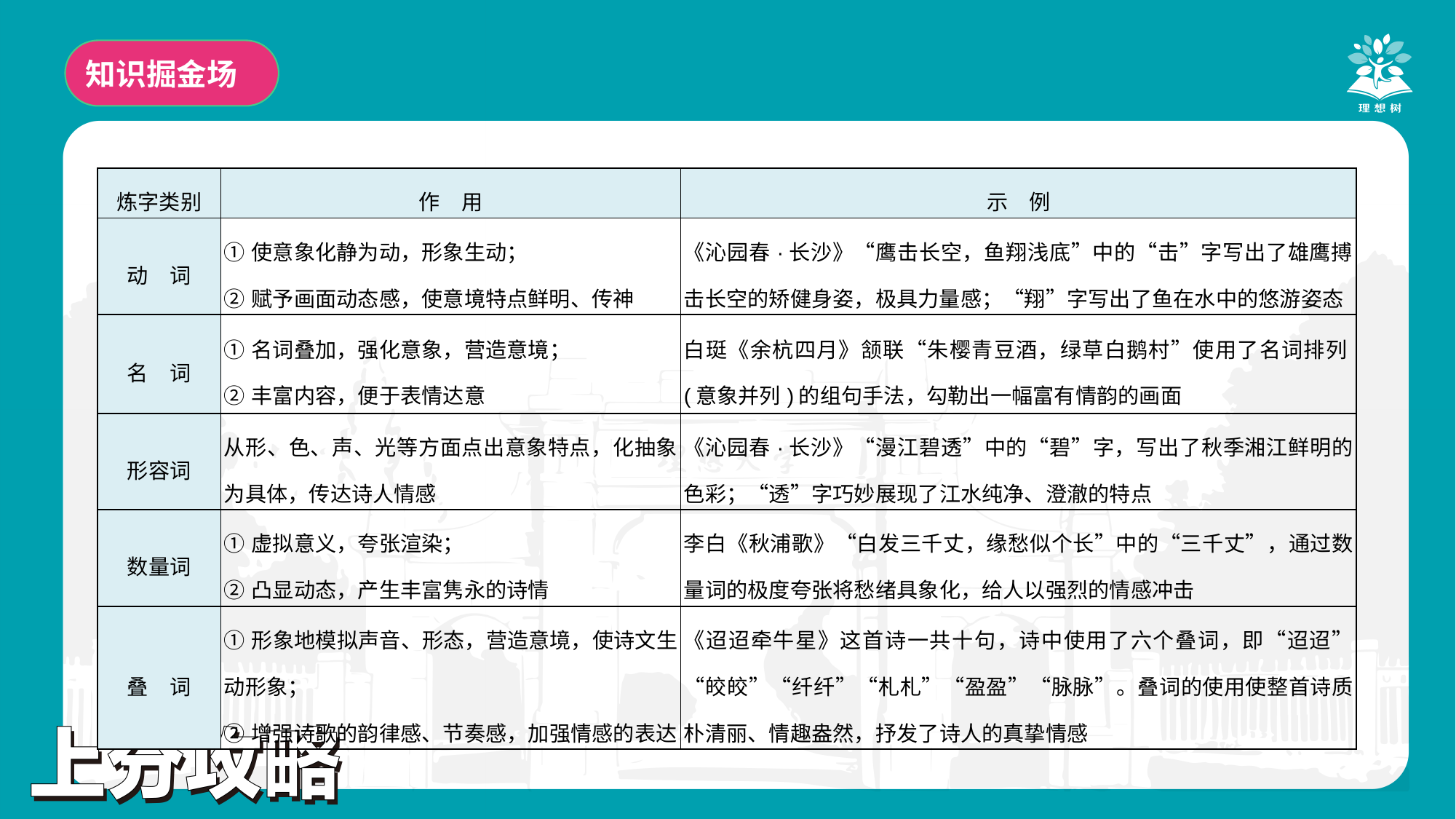

知识掘金场
| 炼字类别 | 作　用 | 示　例 |
| --- | --- | --- |
| 动　词 | ①使意象化静为动，形象生动； ②赋予画面动态感，使意境特点鲜明、传神 | 《沁园春·长沙》“鹰击长空，鱼翔浅底”中的“击”字写出了雄鹰搏击长空的矫健身姿，极具力量感；“翔”字写出了鱼在水中的悠游姿态 |
| 名　词 | ①名词叠加，强化意象，营造意境； ②丰富内容，便于表情达意 | 白珽《余杭四月》颔联“朱樱青豆酒，绿草白鹅村”使用了名词排列(意象并列)的组句手法，勾勒出一幅富有情韵的画面 |
| 形容词 | 从形、色、声、光等方面点出意象特点，化抽象为具体，传达诗人情感 | 《沁园春·长沙》“漫江碧透”中的“碧”字，写出了秋季湘江鲜明的色彩；“透”字巧妙展现了江水纯净、澄澈的特点 |
| 数量词 | ①虚拟意义，夸张渲染； ②凸显动态，产生丰富隽永的诗情 | 李白《秋浦歌》“白发三千丈，缘愁似个长”中的“三千丈”，通过数量词的极度夸张将愁绪具象化，给人以强烈的情感冲击 |
| 叠　词 | ①形象地模拟声音、形态，营造意境，使诗文生动形象； ②增强诗歌的韵律感、节奏感，加强情感的表达 | 《迢迢牵牛星》这首诗一共十句，诗中使用了六个叠词，即“迢迢”“皎皎”“纤纤”“札札”“盈盈”“脉脉”。叠词的使用使整首诗质朴清丽、情趣盎然，抒发了诗人的真挚情感 |